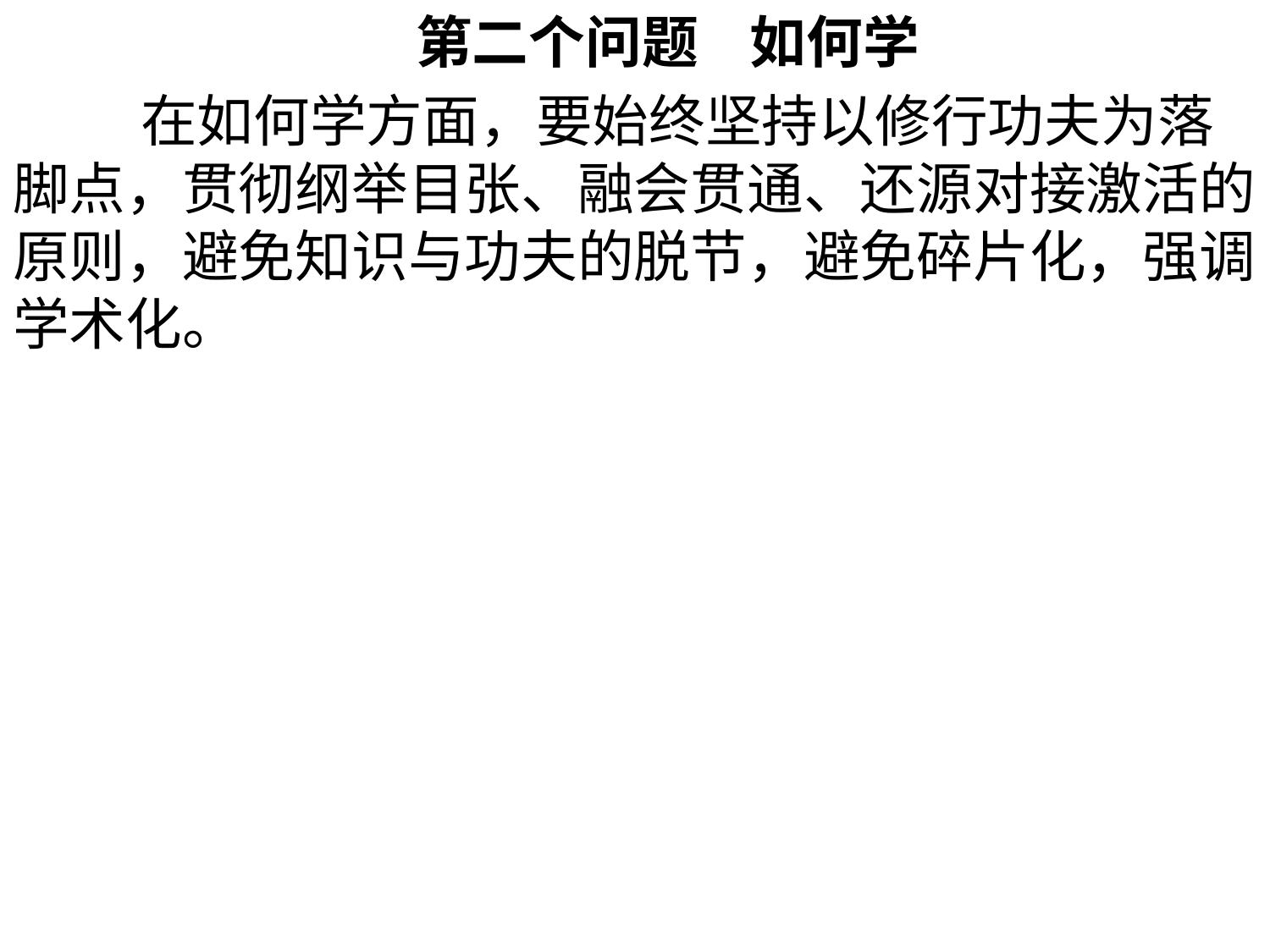

第二个问题    如何学
         在如何学方面，要始终坚持以修行功夫为落脚点，贯彻纲举目张、融会贯通、还源对接激活的原则，避免知识与功夫的脱节，避免碎片化，强调学术化。